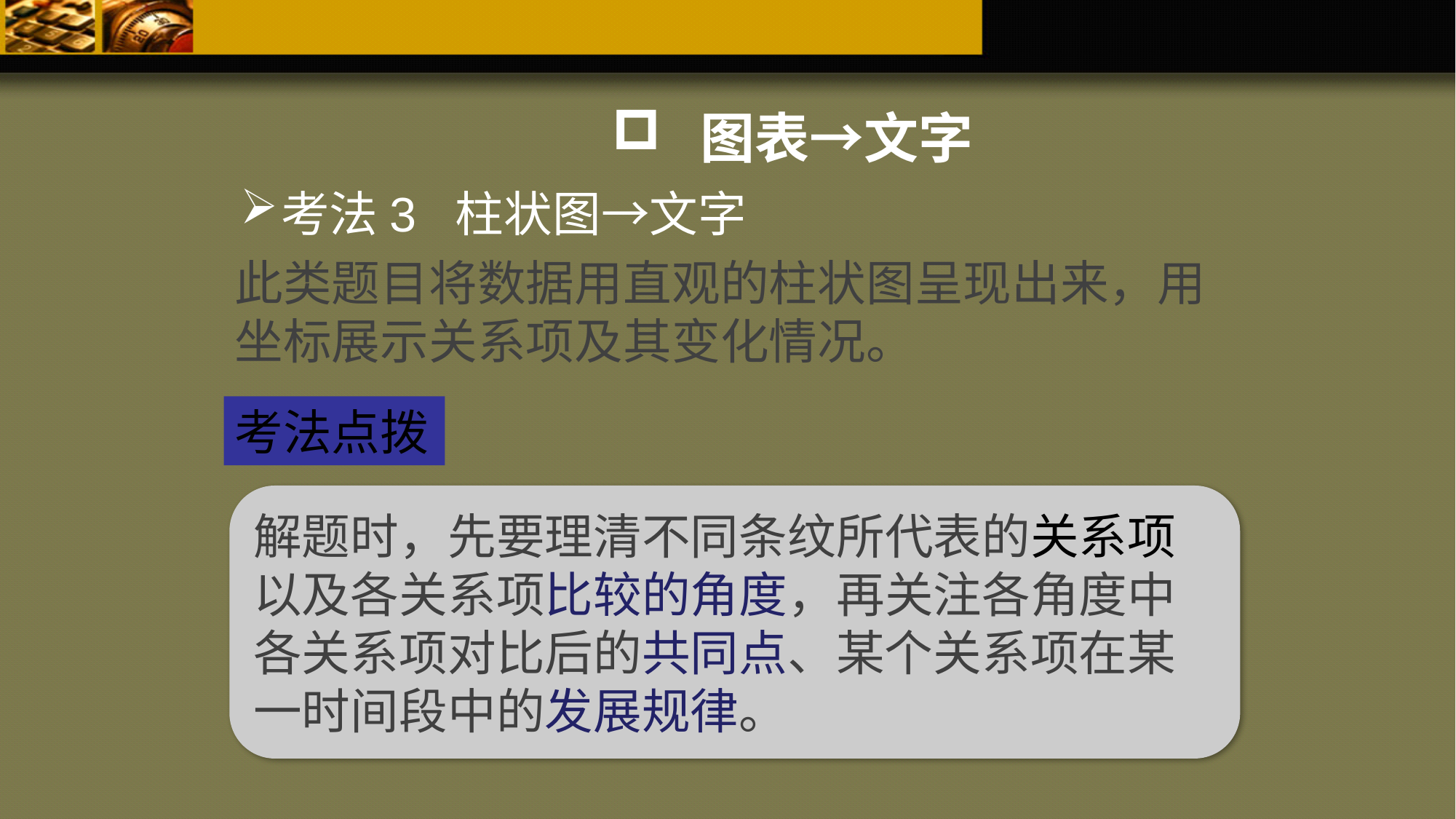

图表→文字
考法3  柱状图→文字
此类题目将数据用直观的柱状图呈现出来，用坐标展示关系项及其变化情况。
考法点拨
解题时，先要理清不同条纹所代表的关系项以及各关系项比较的角度，再关注各角度中各关系项对比后的共同点、某个关系项在某一时间段中的发展规律。